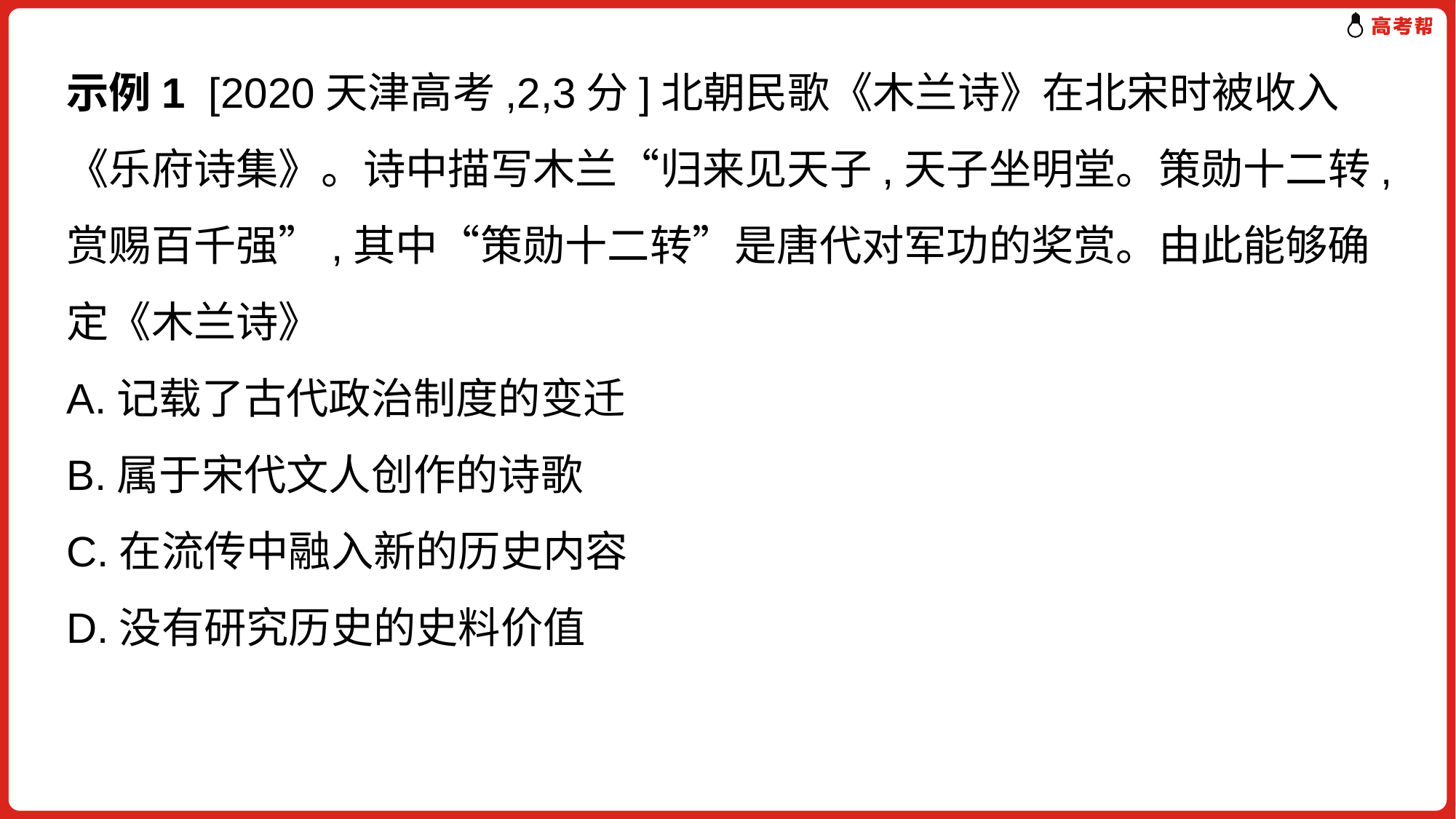

示例1  [2020天津高考,2,3分]北朝民歌《木兰诗》在北宋时被收入《乐府诗集》。诗中描写木兰“归来见天子,天子坐明堂。策勋十二转,赏赐百千强”,其中“策勋十二转”是唐代对军功的奖赏。由此能够确定《木兰诗》
A.记载了古代政治制度的变迁
B.属于宋代文人创作的诗歌
C.在流传中融入新的历史内容
D.没有研究历史的史料价值